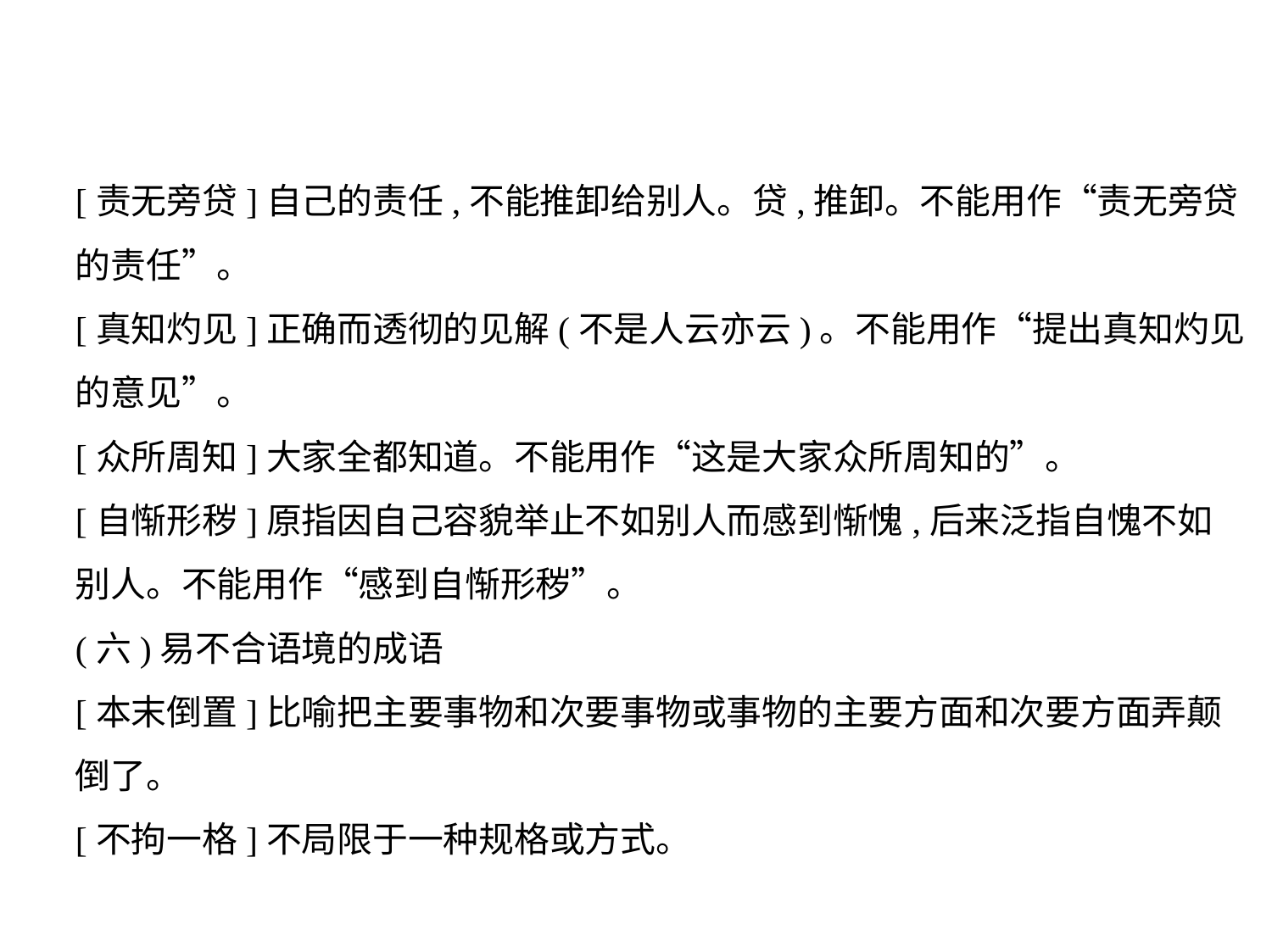

[责无旁贷]自己的责任,不能推卸给别人。贷,推卸。不能用作“责无旁贷
的责任”。
[真知灼见]正确而透彻的见解(不是人云亦云)。不能用作“提出真知灼见
的意见”。
[众所周知]大家全都知道。不能用作“这是大家众所周知的”。
[自惭形秽]原指因自己容貌举止不如别人而感到惭愧,后来泛指自愧不如
别人。不能用作“感到自惭形秽”。
(六)易不合语境的成语
[本末倒置]比喻把主要事物和次要事物或事物的主要方面和次要方面弄颠
倒了。
[不拘一格]不局限于一种规格或方式。